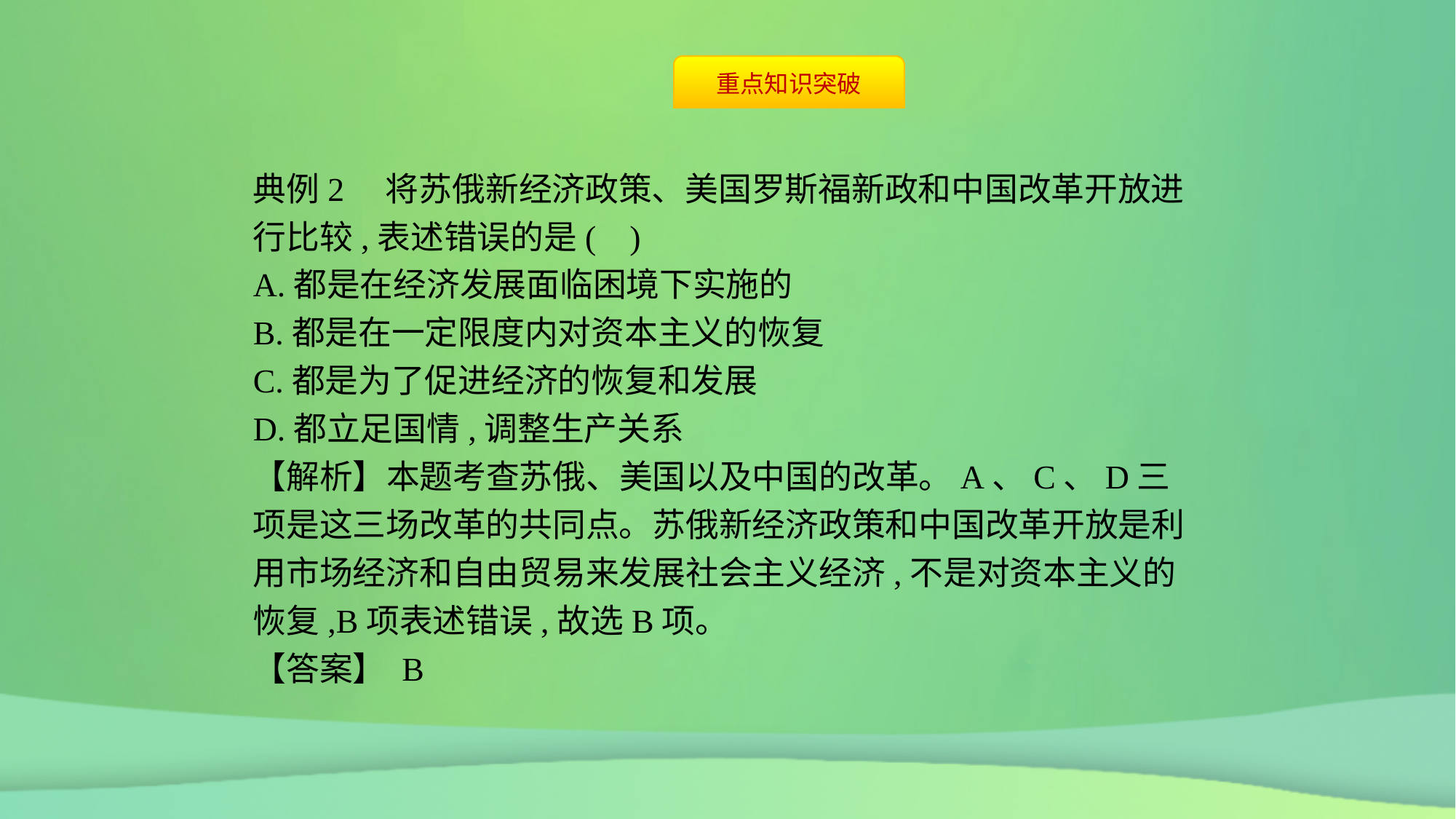

典例2　将苏俄新经济政策、美国罗斯福新政和中国改革开放进行比较,表述错误的是(    )
A.都是在经济发展面临困境下实施的
B.都是在一定限度内对资本主义的恢复
C.都是为了促进经济的恢复和发展
D.都立足国情,调整生产关系
【解析】本题考查苏俄、美国以及中国的改革。A、C、D三项是这三场改革的共同点。苏俄新经济政策和中国改革开放是利用市场经济和自由贸易来发展社会主义经济,不是对资本主义的恢复,B项表述错误,故选B项。
【答案】 B